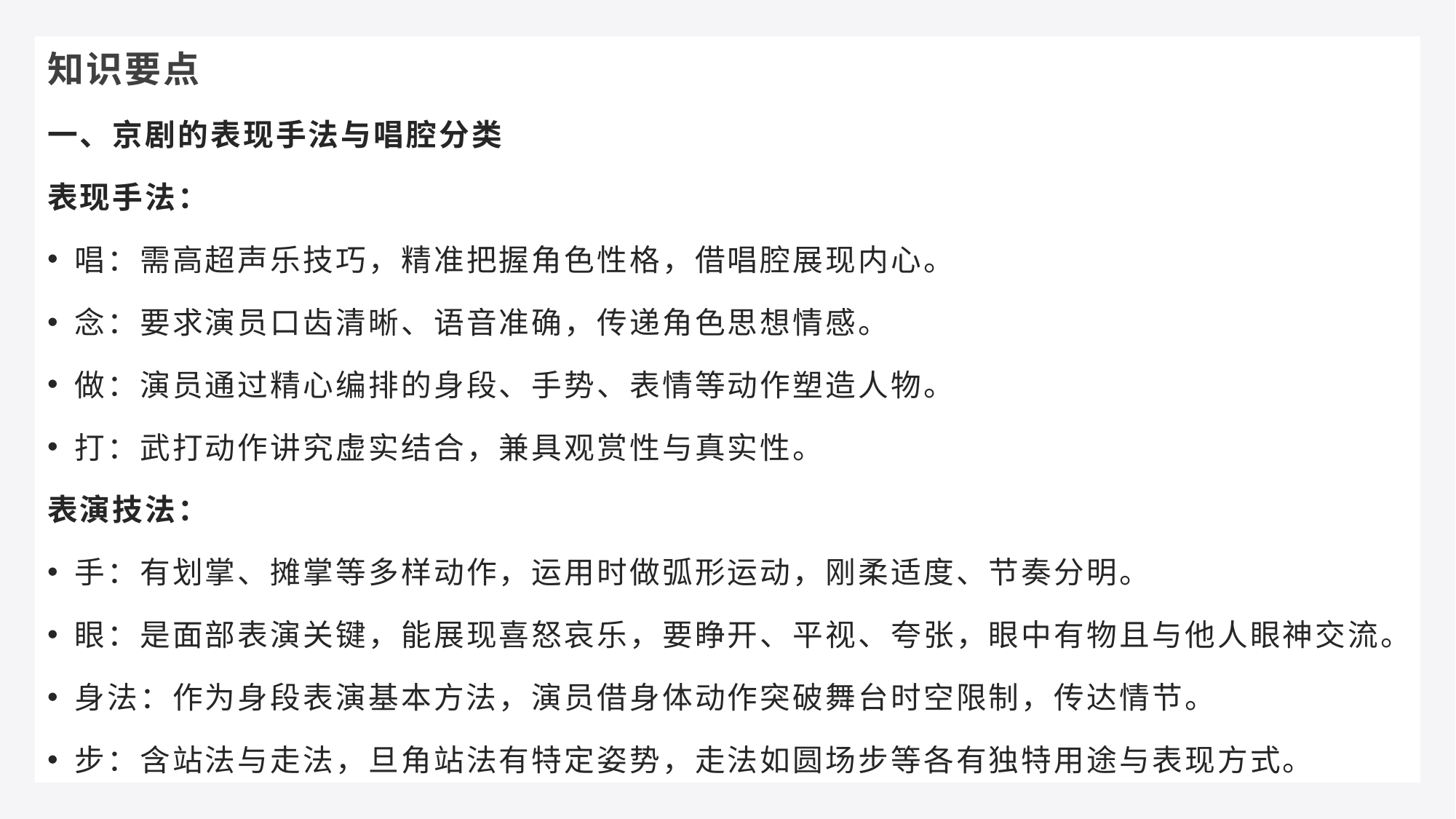

知识要点
一、京剧的表现手法与唱腔分类
表现手法：​
唱：需高超声乐技巧，精准把握角色性格，借唱腔展现内心。​
念：要求演员口齿清晰、语音准确，传递角色思想情感。​
做：演员通过精心编排的身段、手势、表情等动作塑造人物。​
打：武打动作讲究虚实结合，兼具观赏性与真实性。​
表演技法：​
手：有划掌、摊掌等多样动作，运用时做弧形运动，刚柔适度、节奏分明。​
眼：是面部表演关键，能展现喜怒哀乐，要睁开、平视、夸张，眼中有物且与他人眼神交流。
身法：作为身段表演基本方法，演员借身体动作突破舞台时空限制，传达情节。​
步：含站法与走法，旦角站法有特定姿势，走法如圆场步等各有独特用途与表现方式。